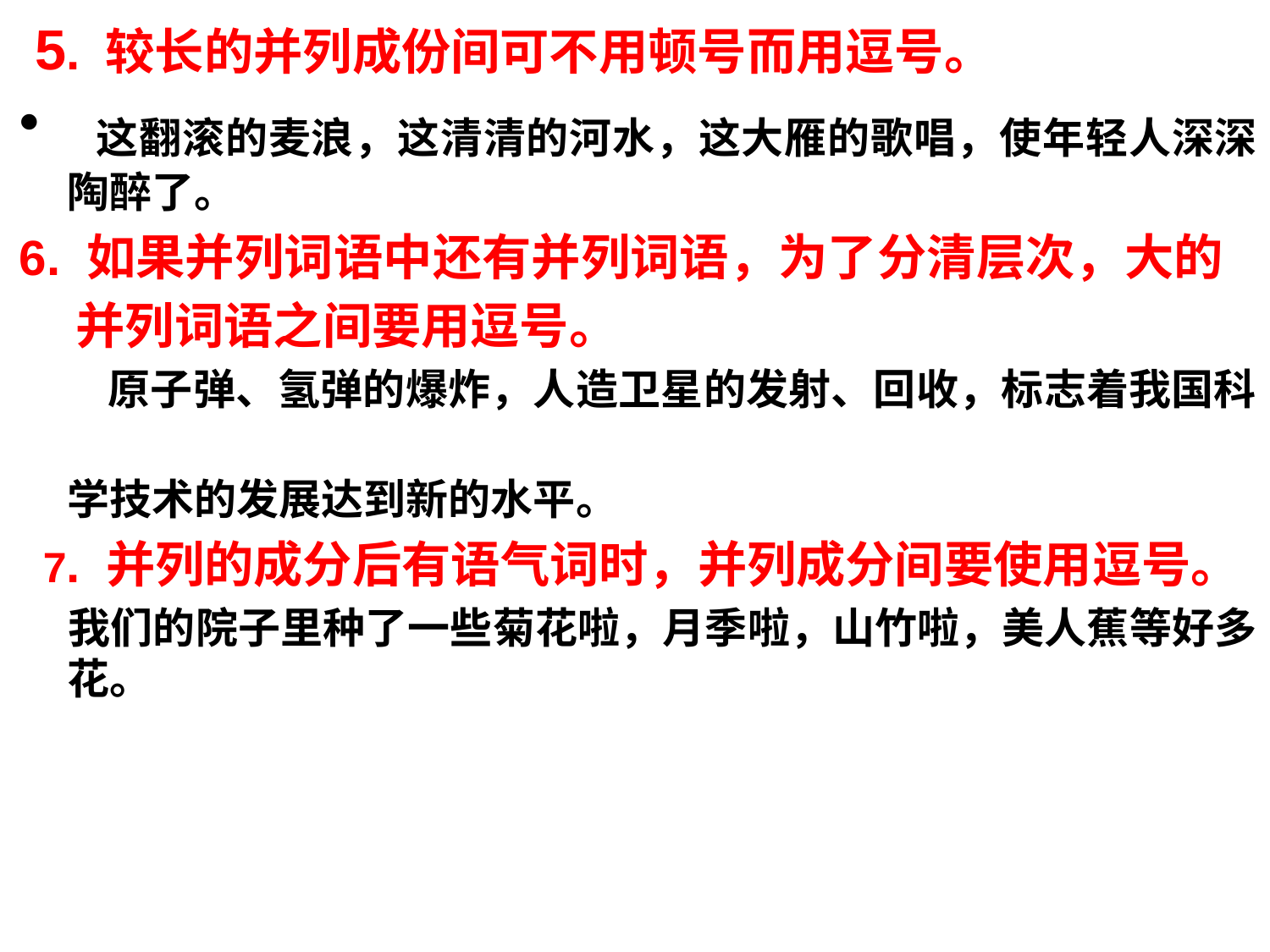

5. 较长的并列成份间可不用顿号而用逗号。
 这翻滚的麦浪，这清清的河水，这大雁的歌唱，使年轻人深深陶醉了。
6. 如果并列词语中还有并列词语，为了分清层次，大的
    并列词语之间要用逗号。
        原子弹、氢弹的爆炸，人造卫星的发射、回收，标志着我国科
    学技术的发展达到新的水平。
  7. 并列的成分后有语气词时，并列成分间要使用逗号。
    我们的院子里种了一些菊花啦，月季啦，山竹啦，美人蕉等好多花。